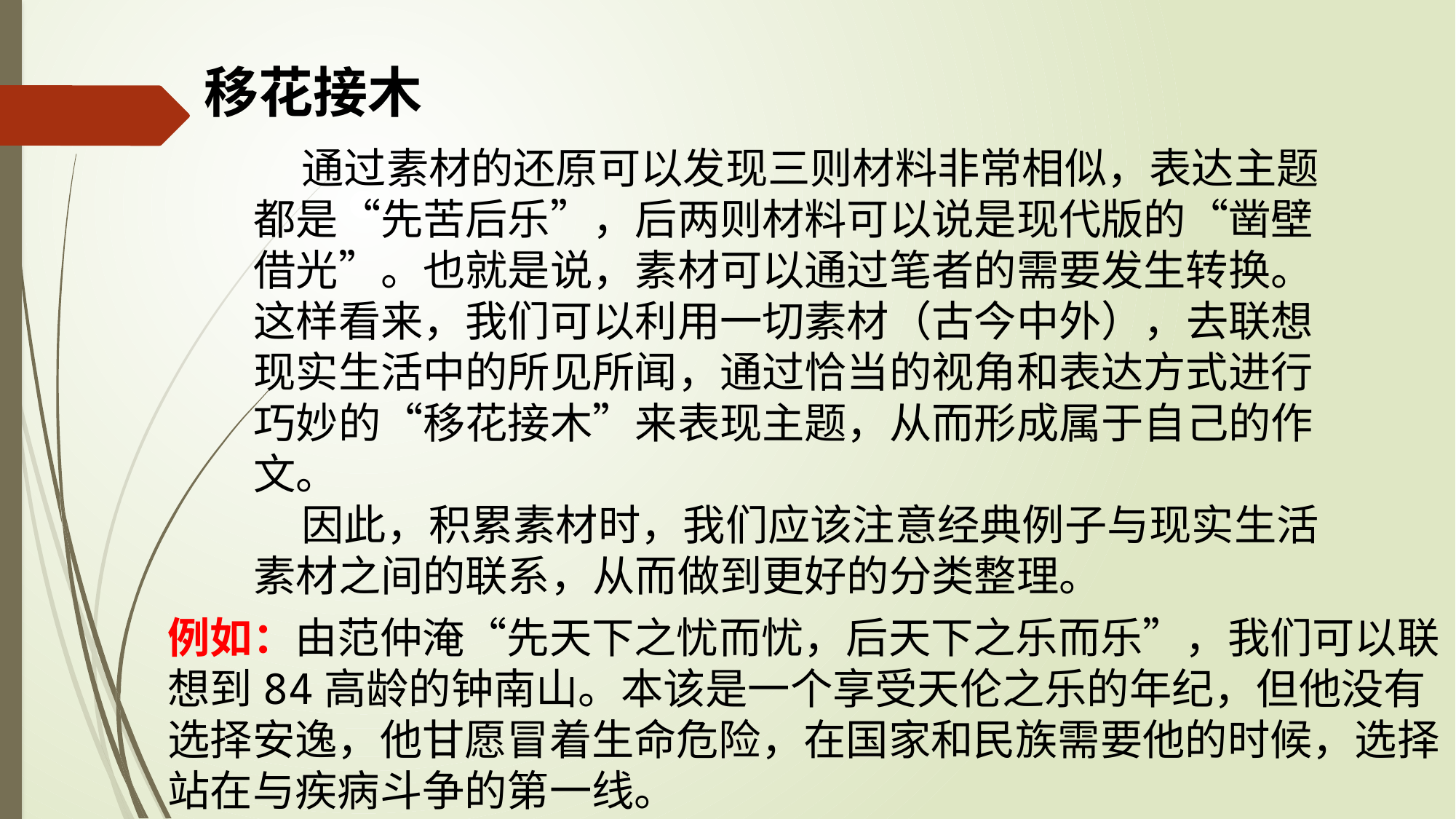

移花接木
    通过素材的还原可以发现三则材料非常相似，表达主题都是“先苦后乐”，后两则材料可以说是现代版的“凿壁借光”。也就是说，素材可以通过笔者的需要发生转换。这样看来，我们可以利用一切素材（古今中外），去联想现实生活中的所见所闻，通过恰当的视角和表达方式进行巧妙的“移花接木”来表现主题，从而形成属于自己的作文。
    因此，积累素材时，我们应该注意经典例子与现实生活素材之间的联系，从而做到更好的分类整理。
例如：由范仲淹“先天下之忧而忧，后天下之乐而乐”，我们可以联想到84高龄的钟南山。本该是一个享受天伦之乐的年纪，但他没有选择安逸，他甘愿冒着生命危险，在国家和民族需要他的时候，选择站在与疾病斗争的第一线。